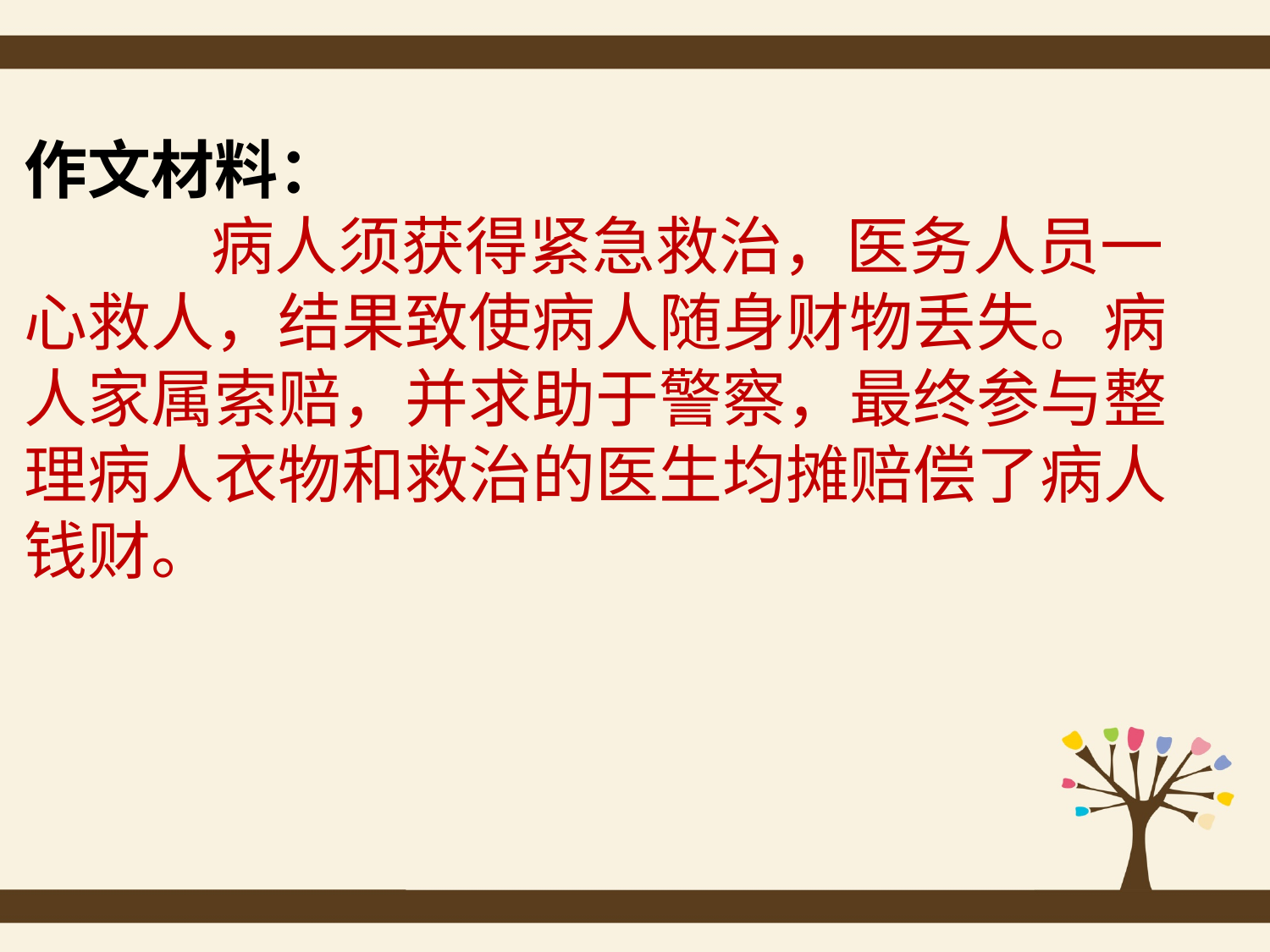

作文材料：         病人须获得紧急救治，医务人员一心救人，结果致使病人随身财物丢失。病人家属索赔，并求助于警察，最终参与整理病人衣物和救治的医生均摊赔偿了病人钱财。